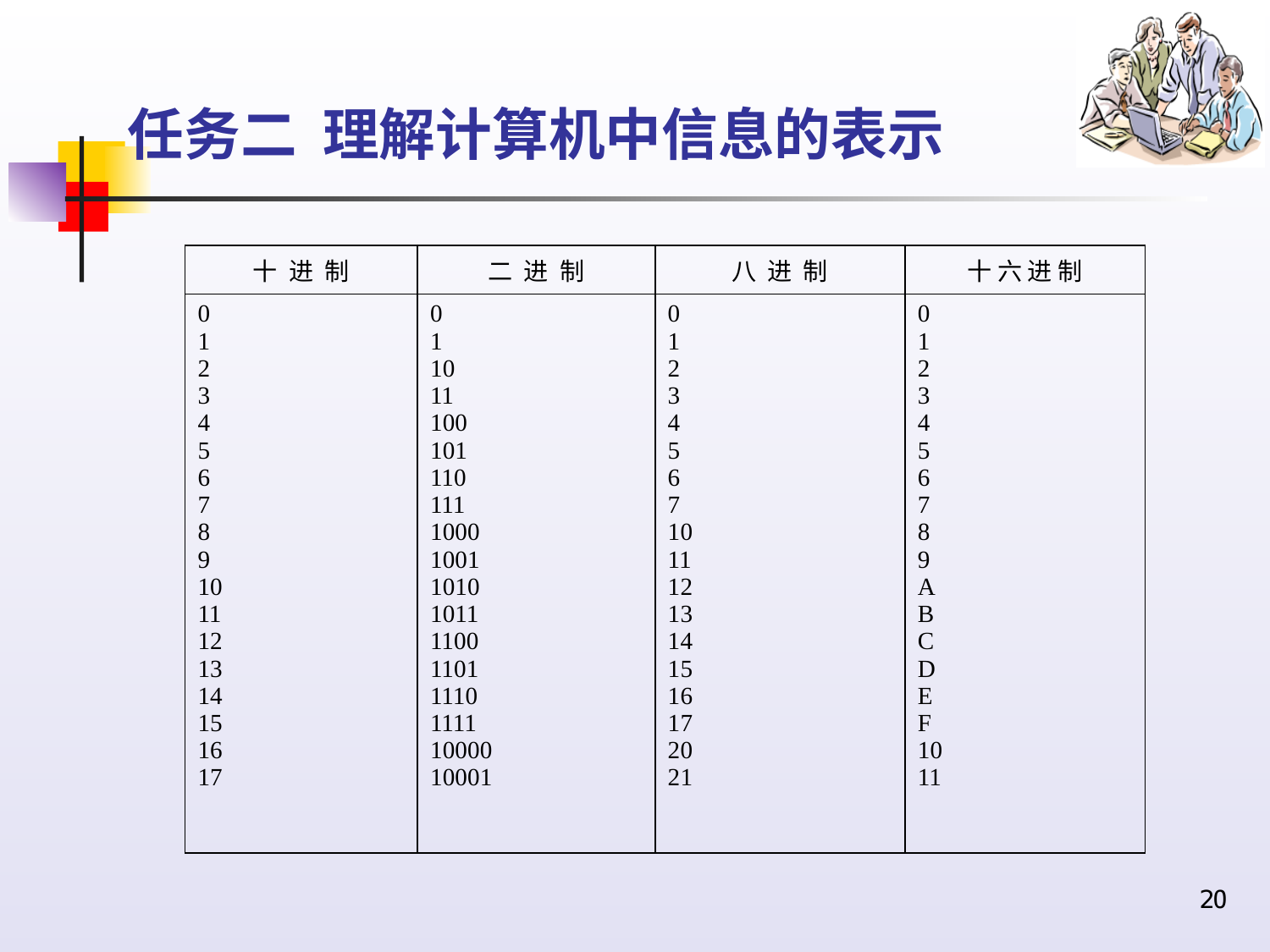

# 任务二  理解计算机中信息的表示
| 十 进 制 | 二 进 制 | 八 进 制 | 十 六 进 制 |
| --- | --- | --- | --- |
| 0 1 2 3 4 5 6 7 8 9 10 11 12 13 14 15 16 17 | 0 1 10 11 100 101 110 111 1000 1001 1010 1011 1100 1101 1110 1111 10000 10001 | 0 1 2 3 4 5 6 7 10 11 12 13 14 15 16 17 20 21 | 0 1 2 3 4 5 6 7 8 9 A B C D E F 10 11 |
20